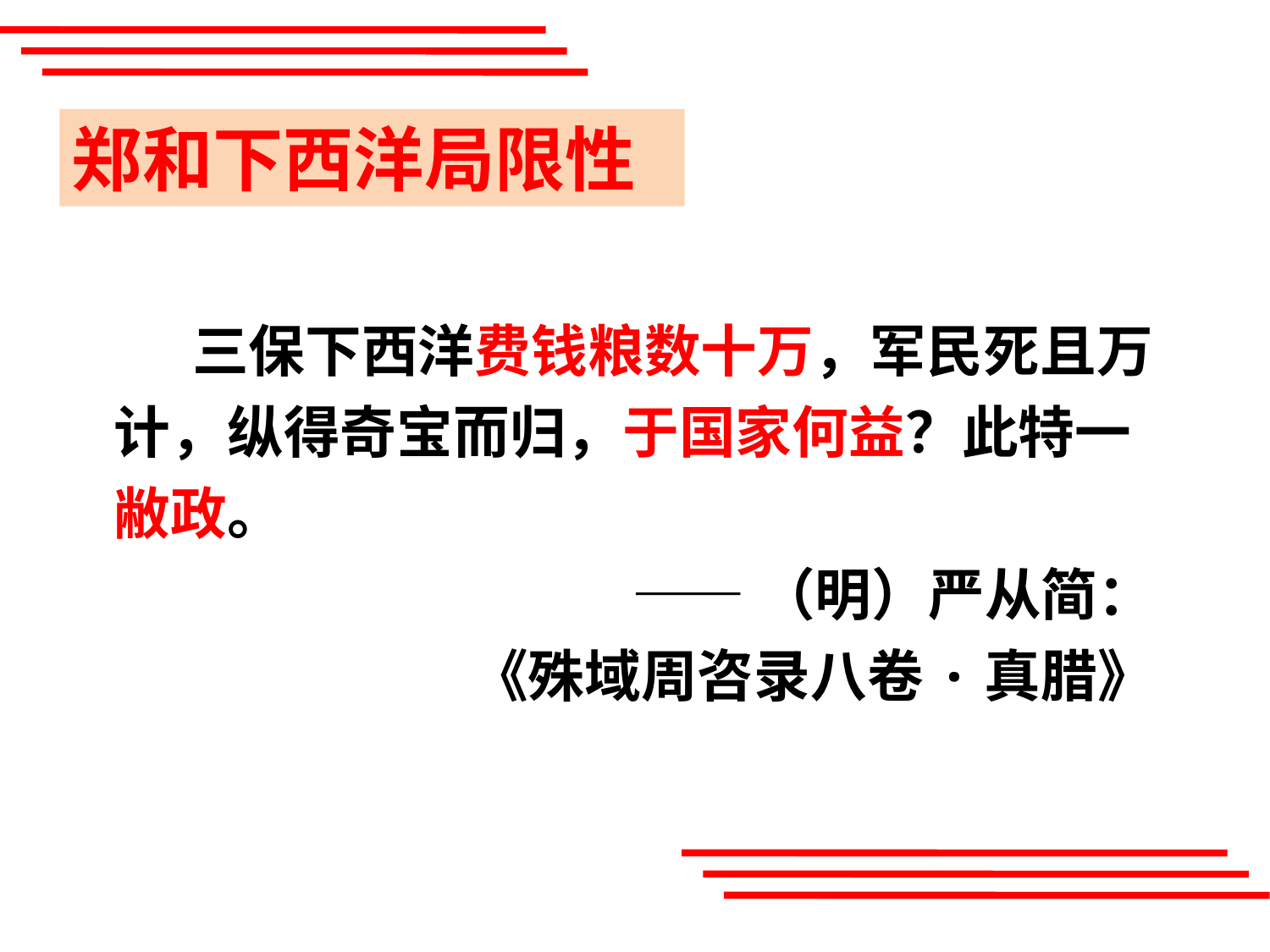

郑和下西洋局限性

     三保下西洋费钱粮数十万，军民死且万计，纵得奇宝而归，于国家何益？此特一敝政。
——（明）严从简：
《殊域周咨录八卷·真腊》